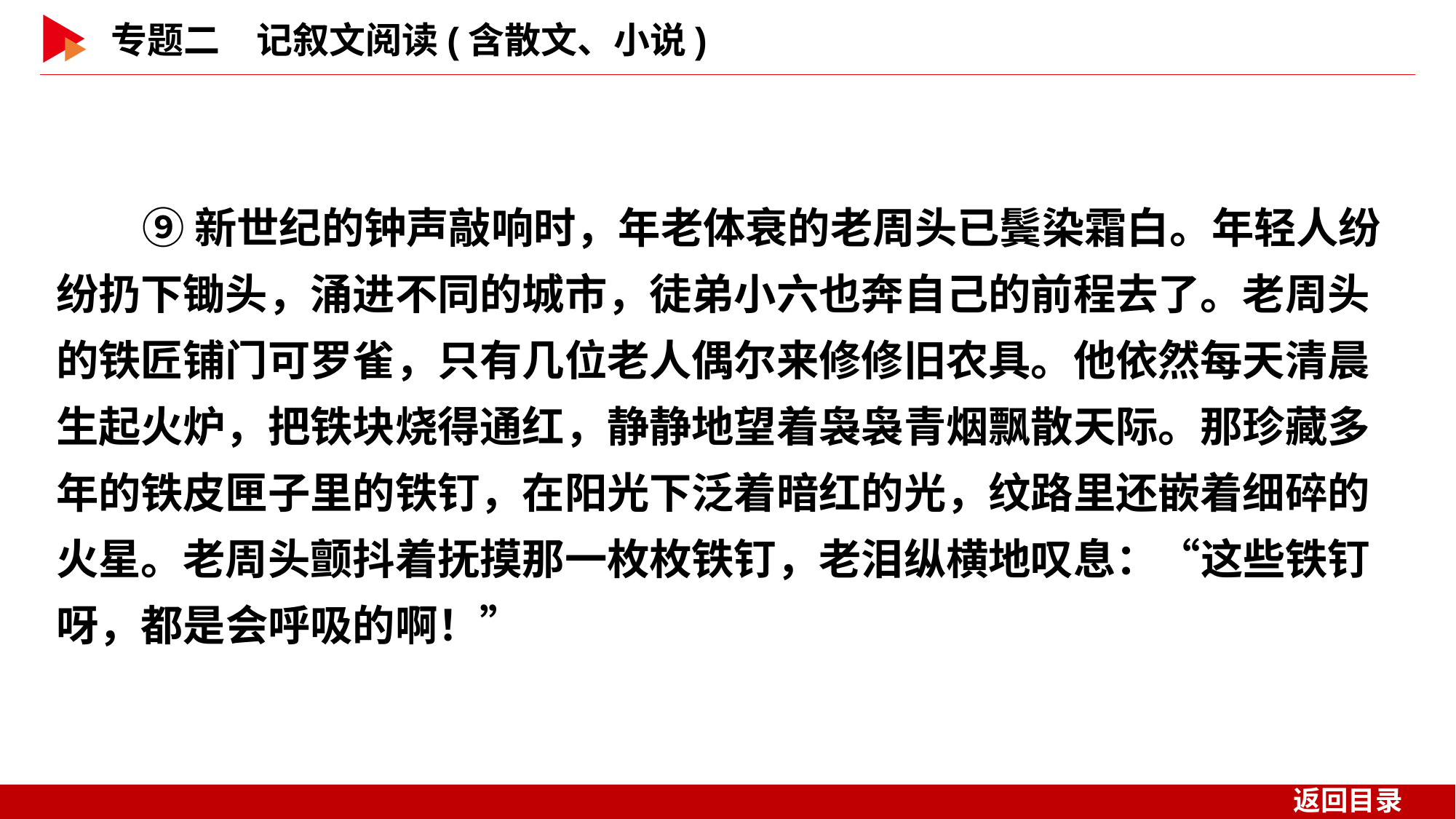

⑨新世纪的钟声敲响时，年老体衰的老周头已鬓染霜白。年轻人纷纷扔下锄头，涌进不同的城市，徒弟小六也奔自己的前程去了。老周头的铁匠铺门可罗雀，只有几位老人偶尔来修修旧农具。他依然每天清晨生起火炉，把铁块烧得通红，静静地望着袅袅青烟飘散天际。那珍藏多年的铁皮匣子里的铁钉，在阳光下泛着暗红的光，纹路里还嵌着细碎的火星。老周头颤抖着抚摸那一枚枚铁钉，老泪纵横地叹息：“这些铁钉呀，都是会呼吸的啊！”